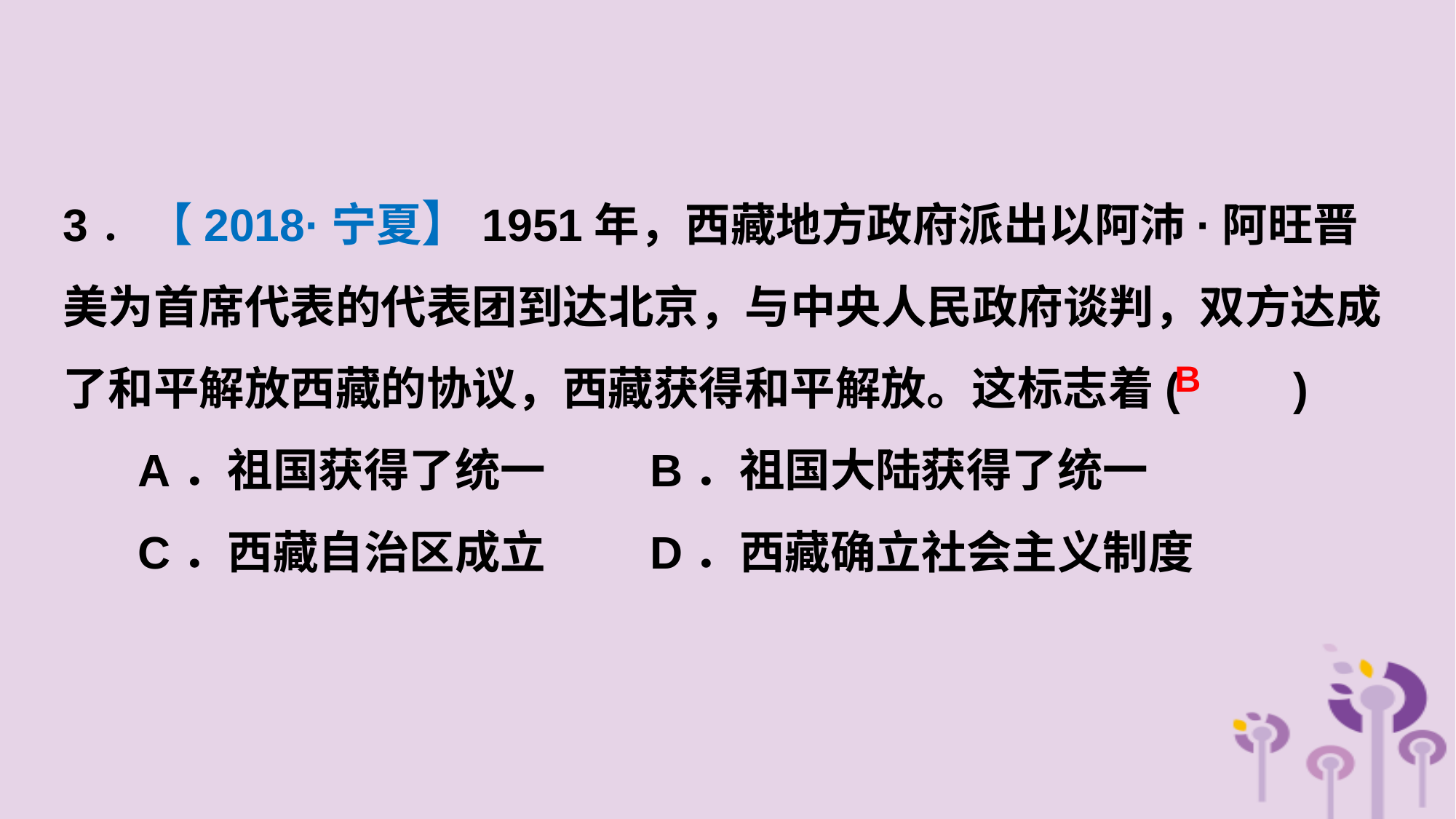

3．【2018·宁夏】1951年，西藏地方政府派出以阿沛·阿旺晋美为首席代表的代表团到达北京，与中央人民政府谈判，双方达成了和平解放西藏的协议，西藏获得和平解放。这标志着(　　)
      A．祖国获得了统一         B．祖国大陆获得了统一
      C．西藏自治区成立         D．西藏确立社会主义制度
B